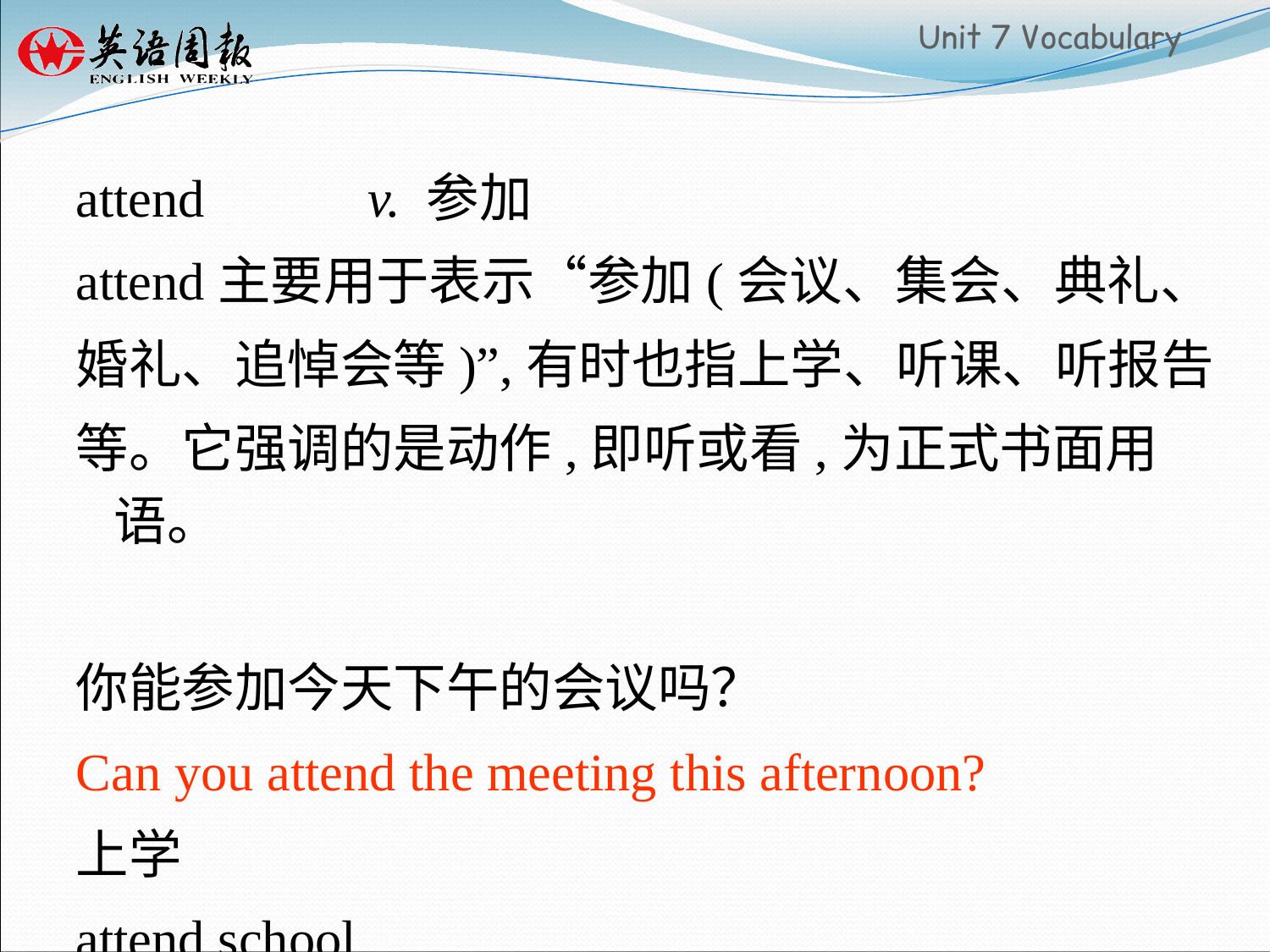

attend  		v. 参加
attend主要用于表示“参加(会议、集会、典礼、
婚礼、追悼会等)”,有时也指上学、听课、听报告
等。它强调的是动作,即听或看,为正式书面用语。

你能参加今天下午的会议吗？
Can you attend the meeting this afternoon?
上学
attend school